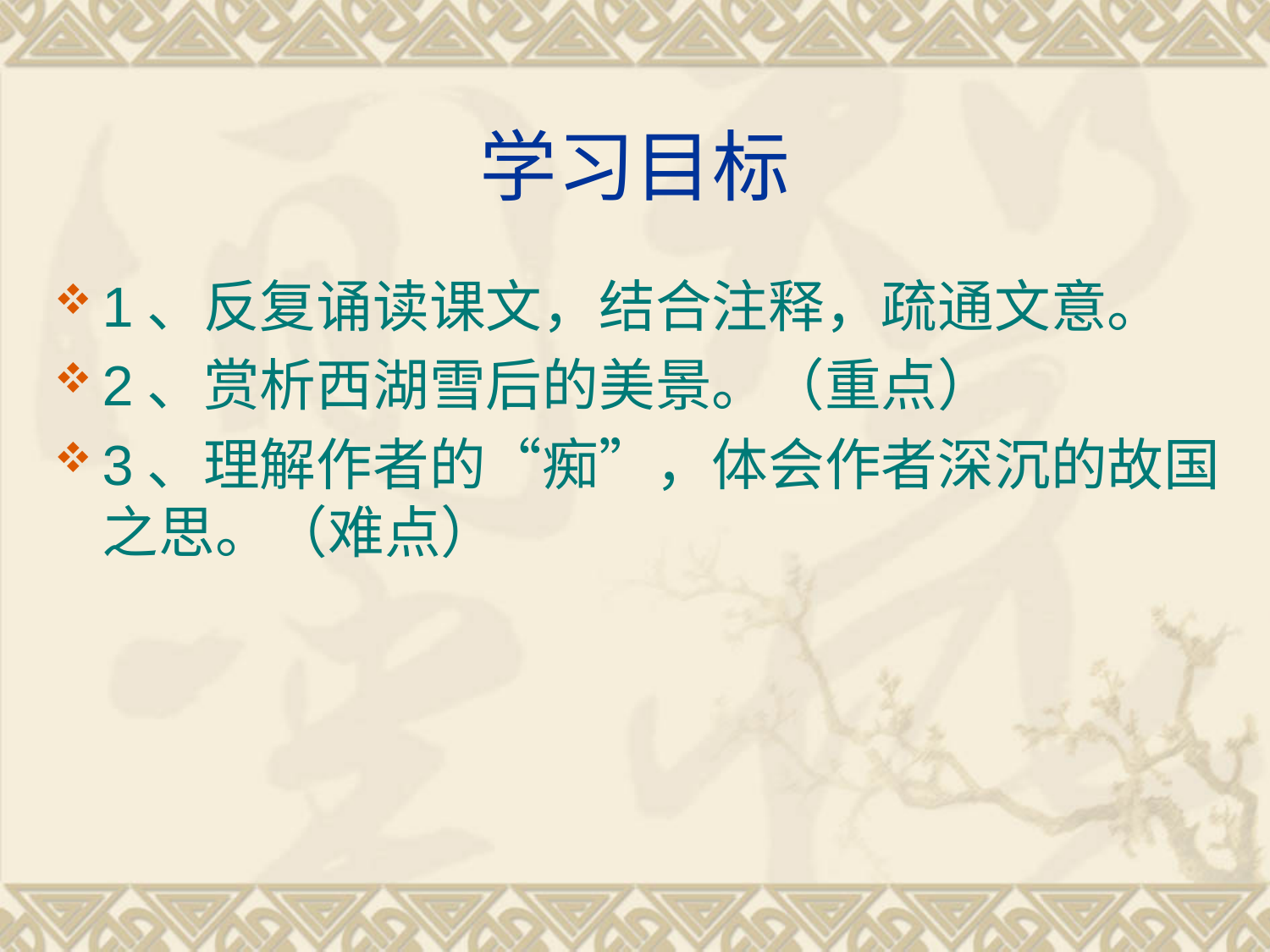

# 学习目标
1、反复诵读课文，结合注释，疏通文意。
2、赏析西湖雪后的美景。（重点）
3、理解作者的“痴”，体会作者深沉的故国之思。（难点）